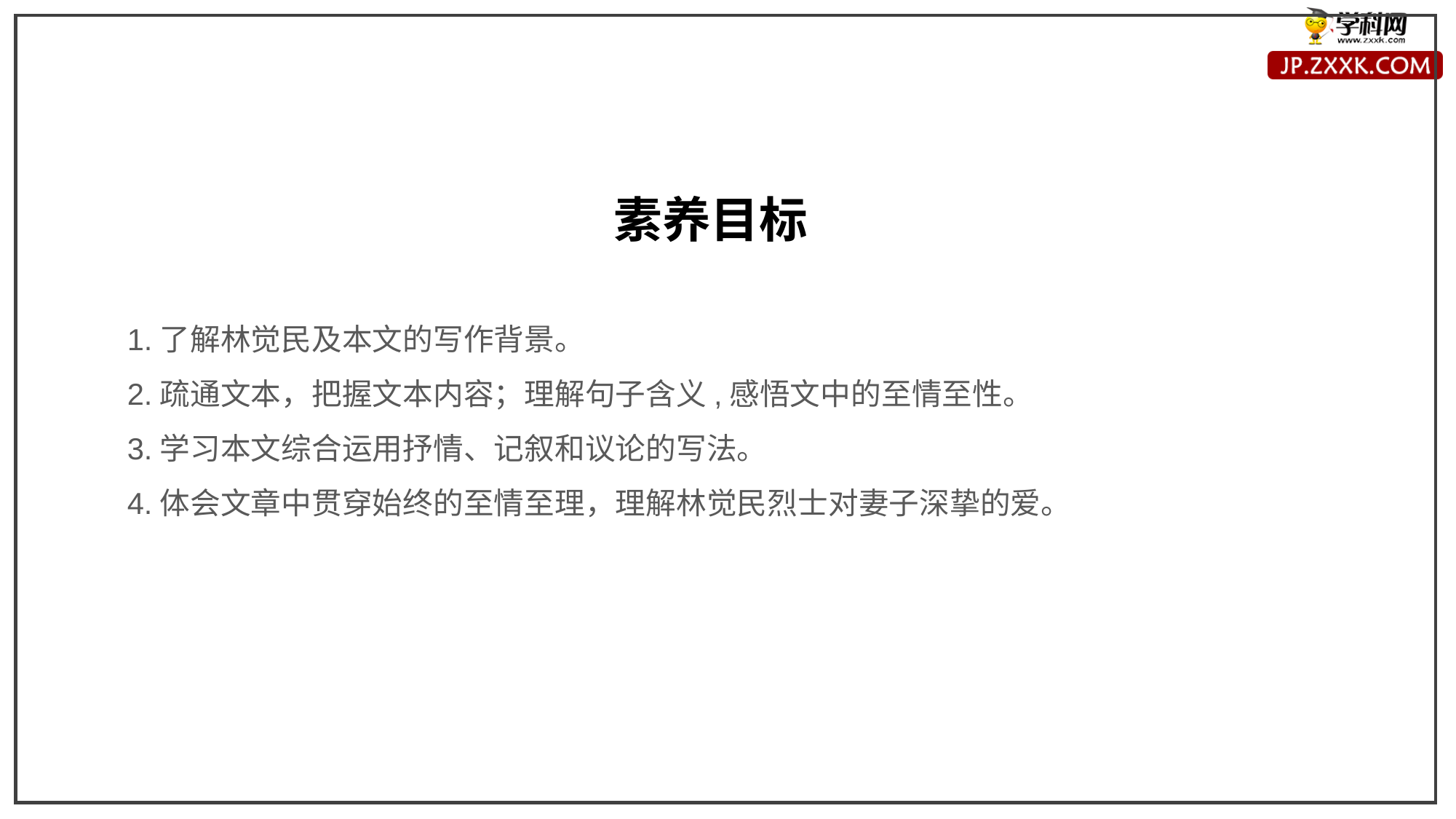

素养目标
1.了解林觉民及本文的写作背景。
2.疏通文本，把握文本内容；理解句子含义,感悟文中的至情至性。
3.学习本文综合运用抒情、记叙和议论的写法。
4.体会文章中贯穿始终的至情至理，理解林觉民烈士对妻子深挚的爱。